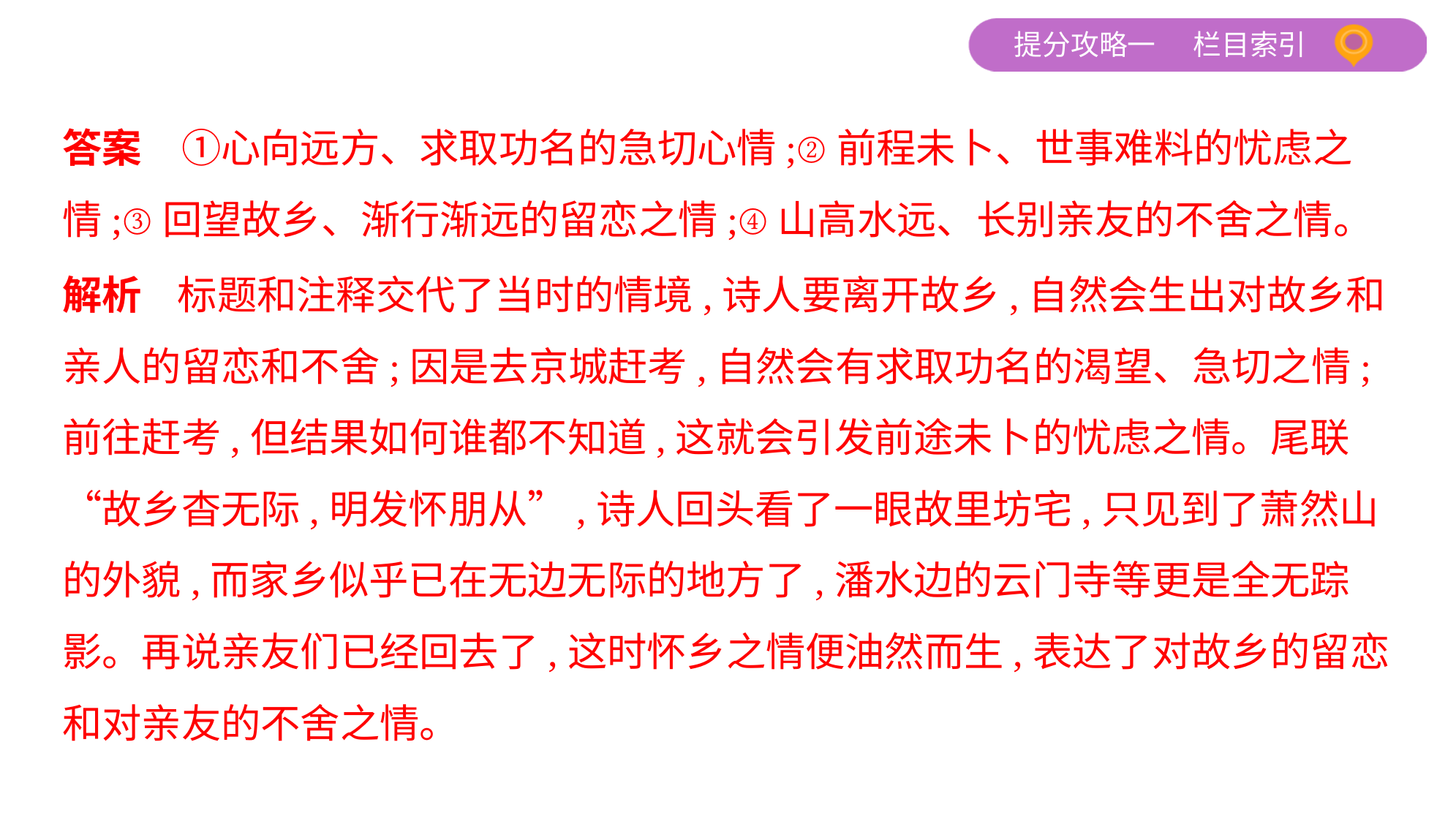

答案　①心向远方、求取功名的急切心情;②前程未卜、世事难料的忧虑之
情;③回望故乡、渐行渐远的留恋之情;④山高水远、长别亲友的不舍之情。
解析    标题和注释交代了当时的情境,诗人要离开故乡,自然会生出对故乡和
亲人的留恋和不舍;因是去京城赶考,自然会有求取功名的渴望、急切之情;
前往赶考,但结果如何谁都不知道,这就会引发前途未卜的忧虑之情。尾联
“故乡杳无际,明发怀朋从”,诗人回头看了一眼故里坊宅,只见到了萧然山
的外貌,而家乡似乎已在无边无际的地方了,潘水边的云门寺等更是全无踪
影。再说亲友们已经回去了,这时怀乡之情便油然而生,表达了对故乡的留恋
和对亲友的不舍之情。